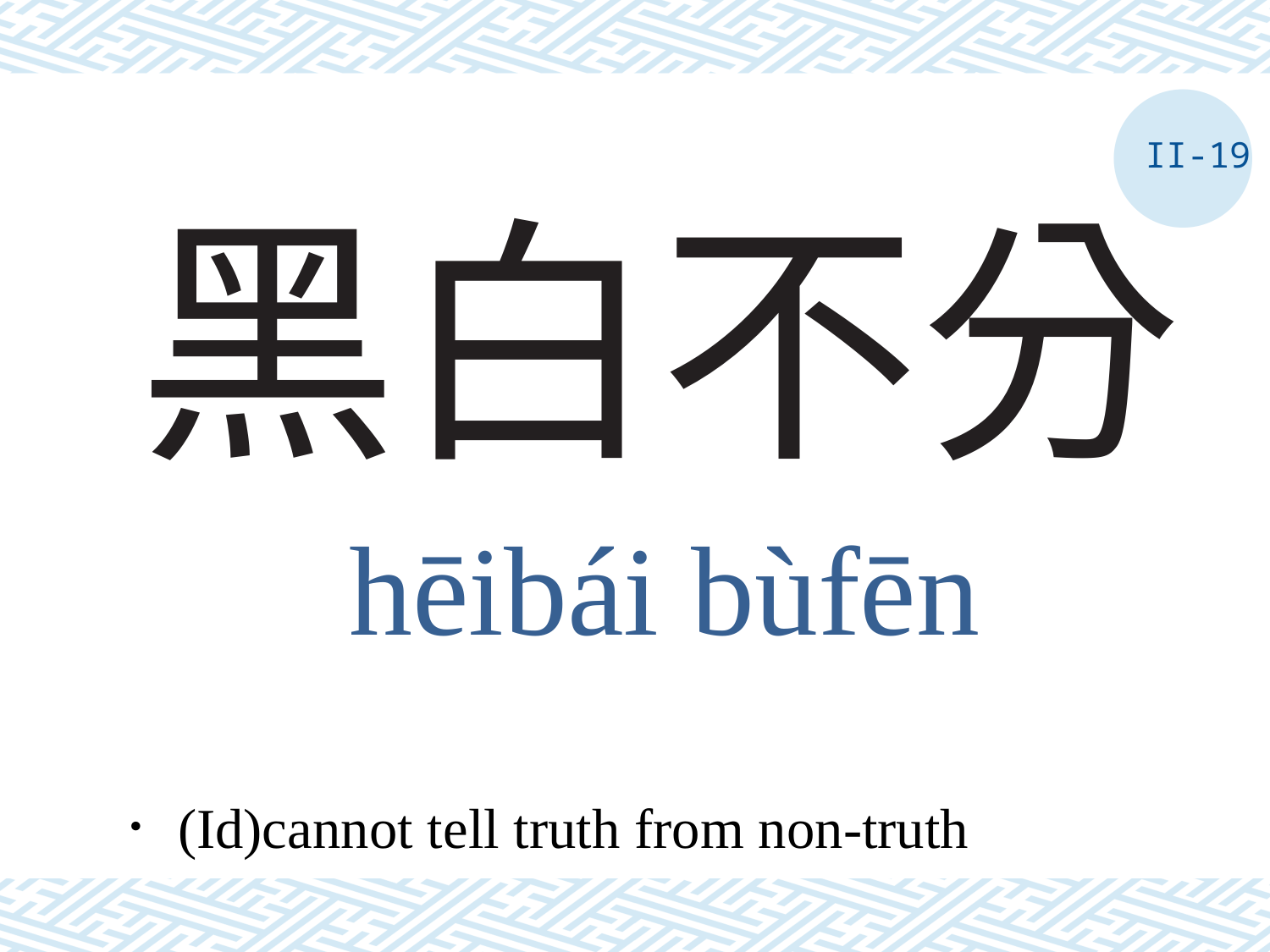

II-19

# 黑白不分
hēibái bùfēn
．(Id)cannot tell truth from non-truth